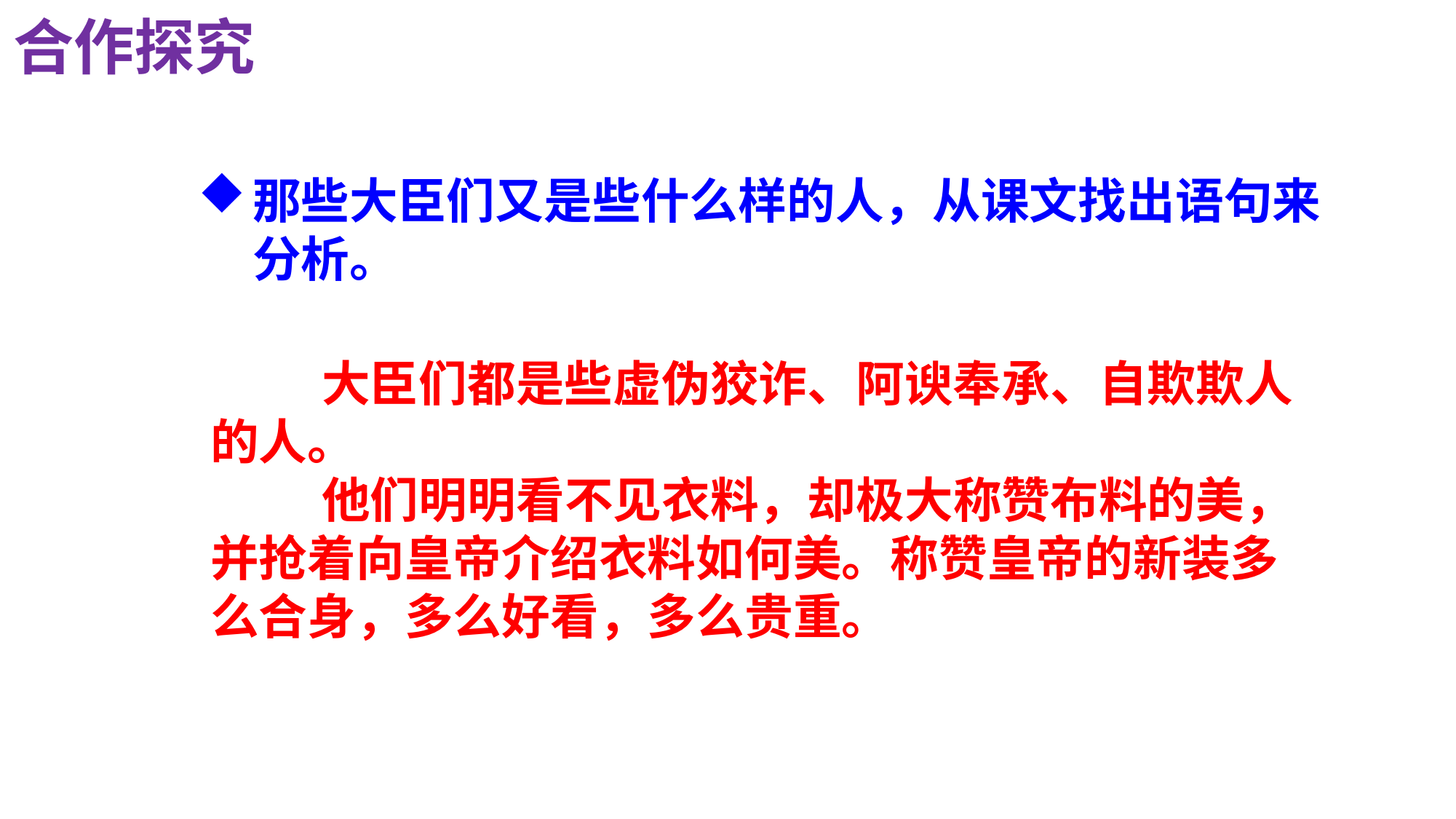

合作探究
那些大臣们又是些什么样的人，从课文找出语句来分析。
         大臣们都是些虚伪狡诈、阿谀奉承、自欺欺人的人。
         他们明明看不见衣料，却极大称赞布料的美，并抢着向皇帝介绍衣料如何美。称赞皇帝的新装多么合身，多么好看，多么贵重。